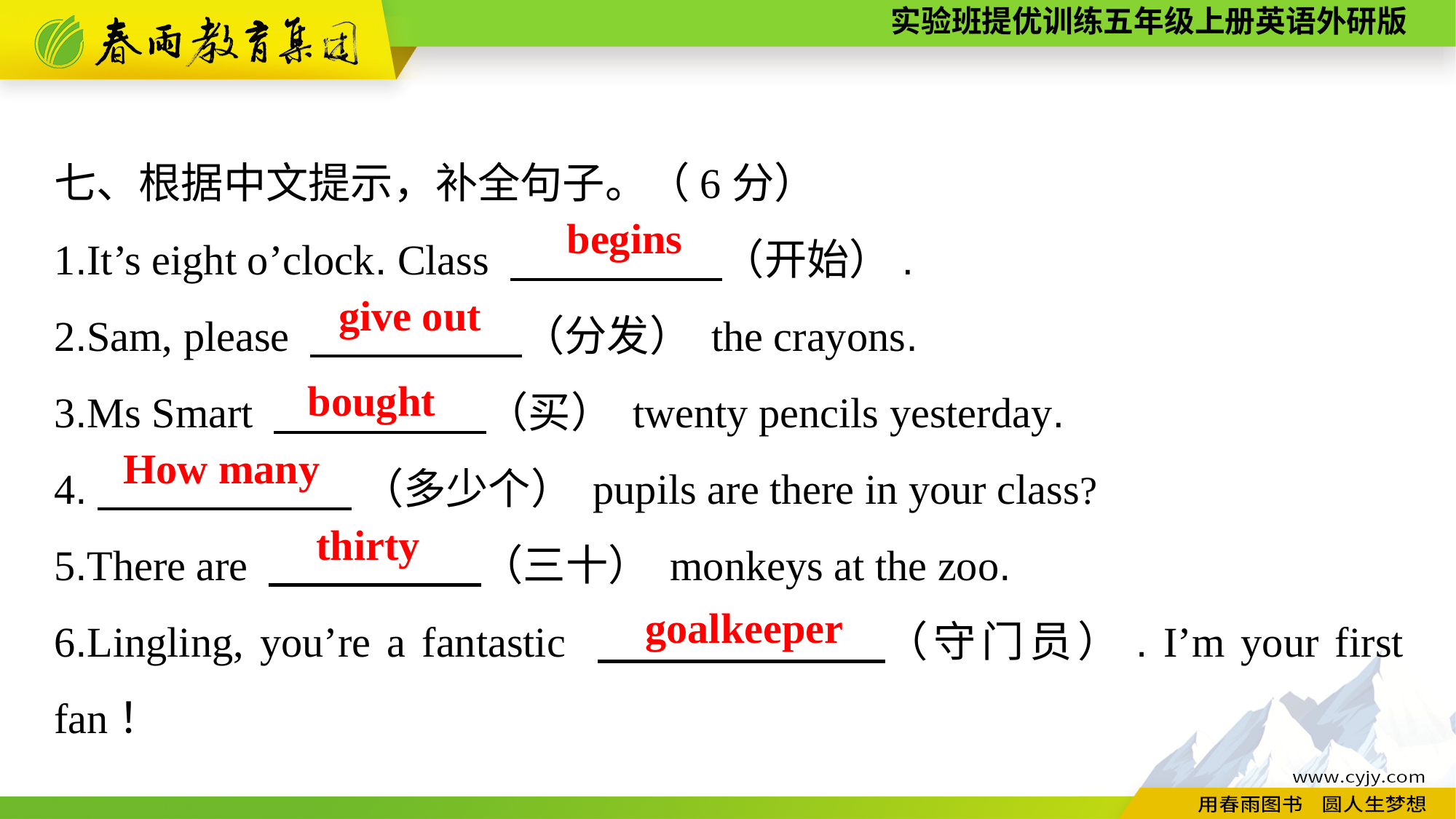

七、根据中文提示，补全句子。（6分）
1.It’s eight o’clock. Class 　　　　　（开始）.
2.Sam, please 　　　　　（分发） the crayons.
3.Ms Smart 　　　　　（买） twenty pencils yesterday.
4.　　　　　　 （多少个） pupils are there in your class?
5.There are 　　　　　（三十） monkeys at the zoo.
6.Lingling, you’re a fantastic 　　　　　　（守门员）. I’m your first fan！
begins
give out
bought
How many
thirty
goalkeeper